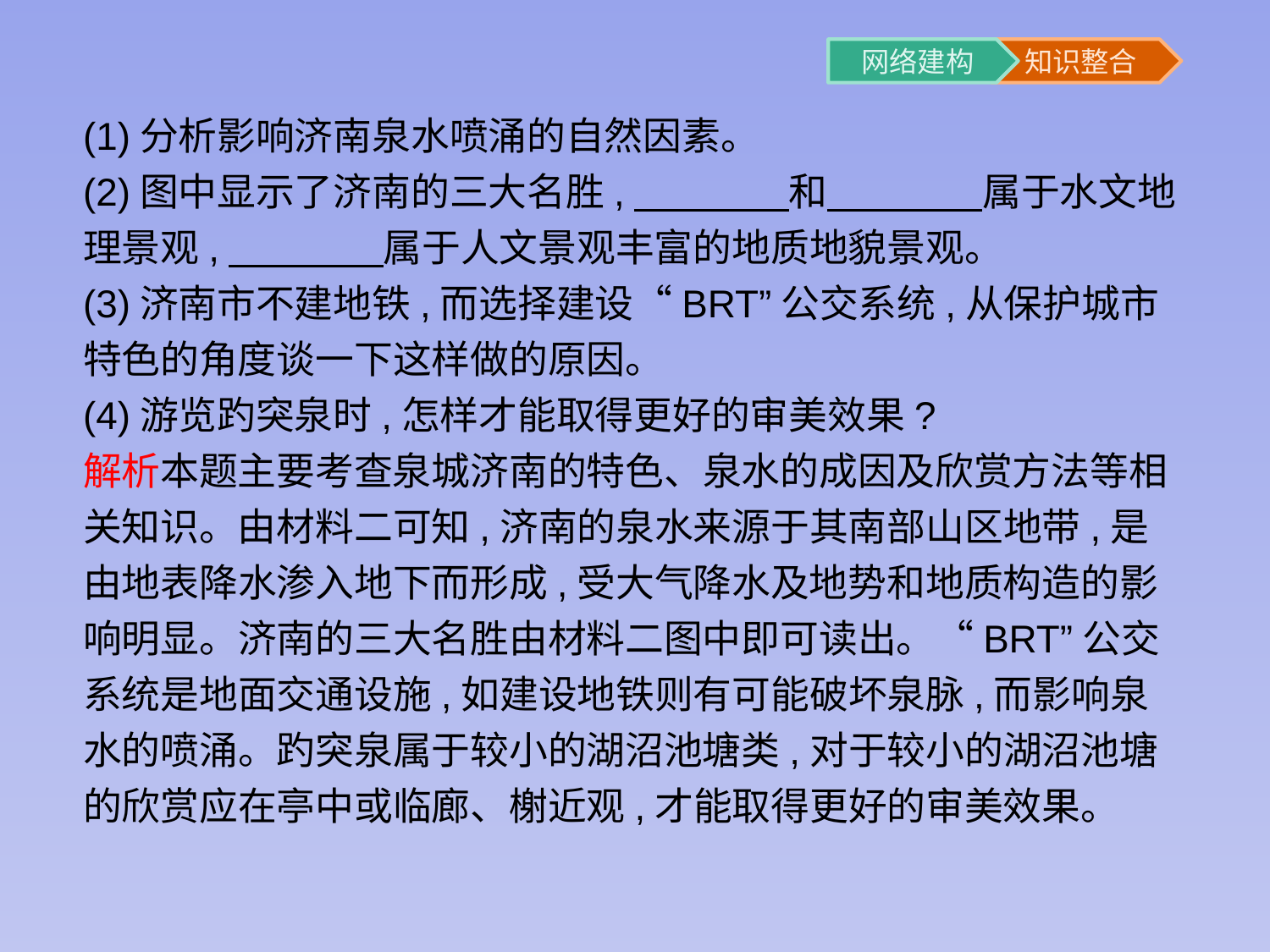

(1)分析影响济南泉水喷涌的自然因素。
(2)图中显示了济南的三大名胜,　　　　和　　　　属于水文地理景观,　　　　属于人文景观丰富的地质地貌景观。
(3)济南市不建地铁,而选择建设“BRT”公交系统,从保护城市特色的角度谈一下这样做的原因。
(4)游览趵突泉时,怎样才能取得更好的审美效果?
解析本题主要考查泉城济南的特色、泉水的成因及欣赏方法等相关知识。由材料二可知,济南的泉水来源于其南部山区地带,是由地表降水渗入地下而形成,受大气降水及地势和地质构造的影响明显。济南的三大名胜由材料二图中即可读出。“BRT”公交系统是地面交通设施,如建设地铁则有可能破坏泉脉,而影响泉水的喷涌。趵突泉属于较小的湖沼池塘类,对于较小的湖沼池塘的欣赏应在亭中或临廊、榭近观,才能取得更好的审美效果。